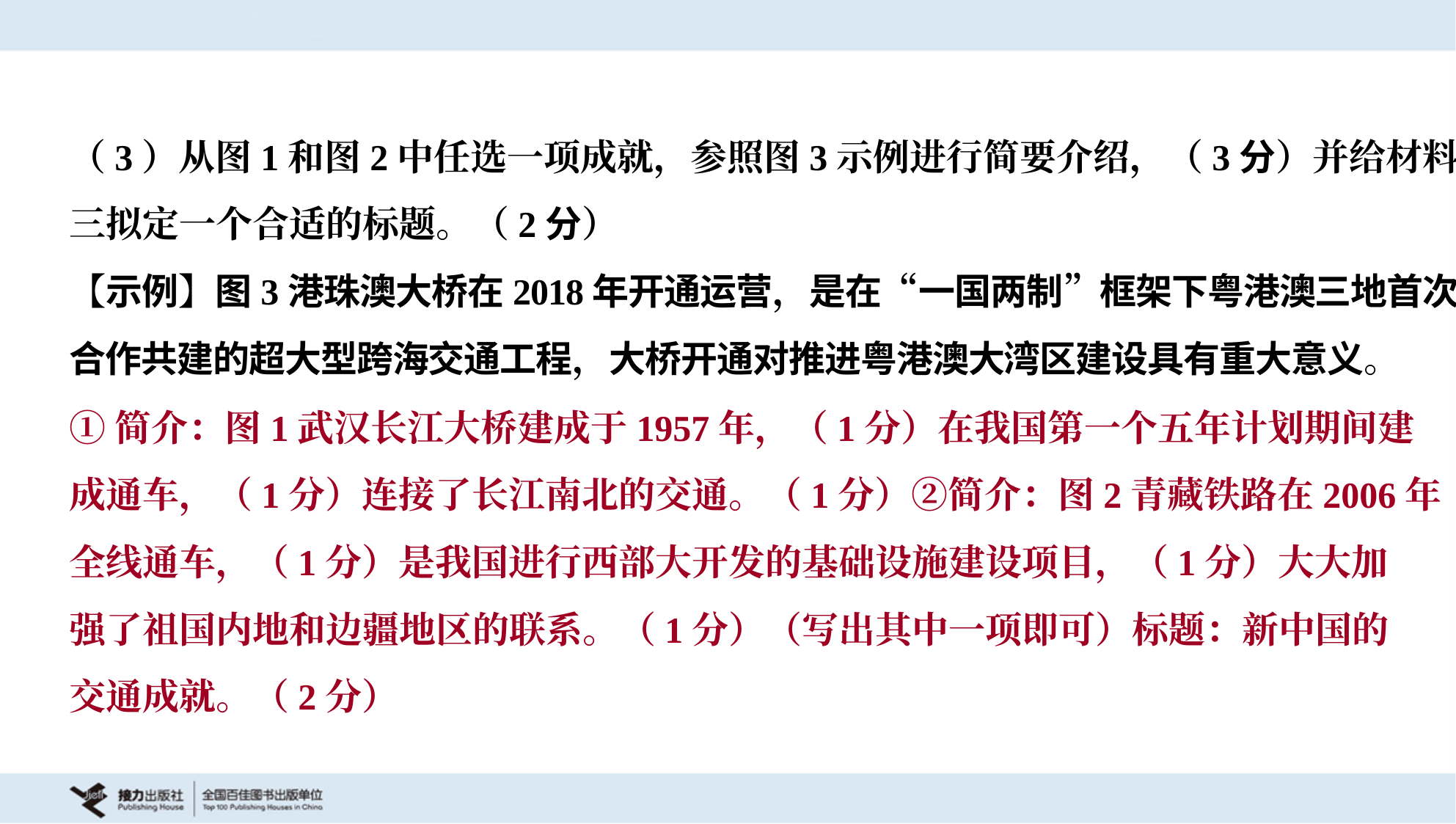

（3）从图1和图2中任选一项成就，参照图3示例进行简要介绍，（3分）并给材料
三拟定一个合适的标题。（2分）
【示例】图3港珠澳大桥在2018年开通运营，是在“一国两制”框架下粤港澳三地首次
合作共建的超大型跨海交通工程，大桥开通对推进粤港澳大湾区建设具有重大意义。
①简介：图1武汉长江大桥建成于1957年，（1分）在我国第一个五年计划期间建
成通车，（1分）连接了长江南北的交通。（1分）②简介：图2青藏铁路在2006年
全线通车，（1分）是我国进行西部大开发的基础设施建设项目，（1分）大大加
强了祖国内地和边疆地区的联系。（1分）（写出其中一项即可）标题：新中国的
交通成就。（2分）